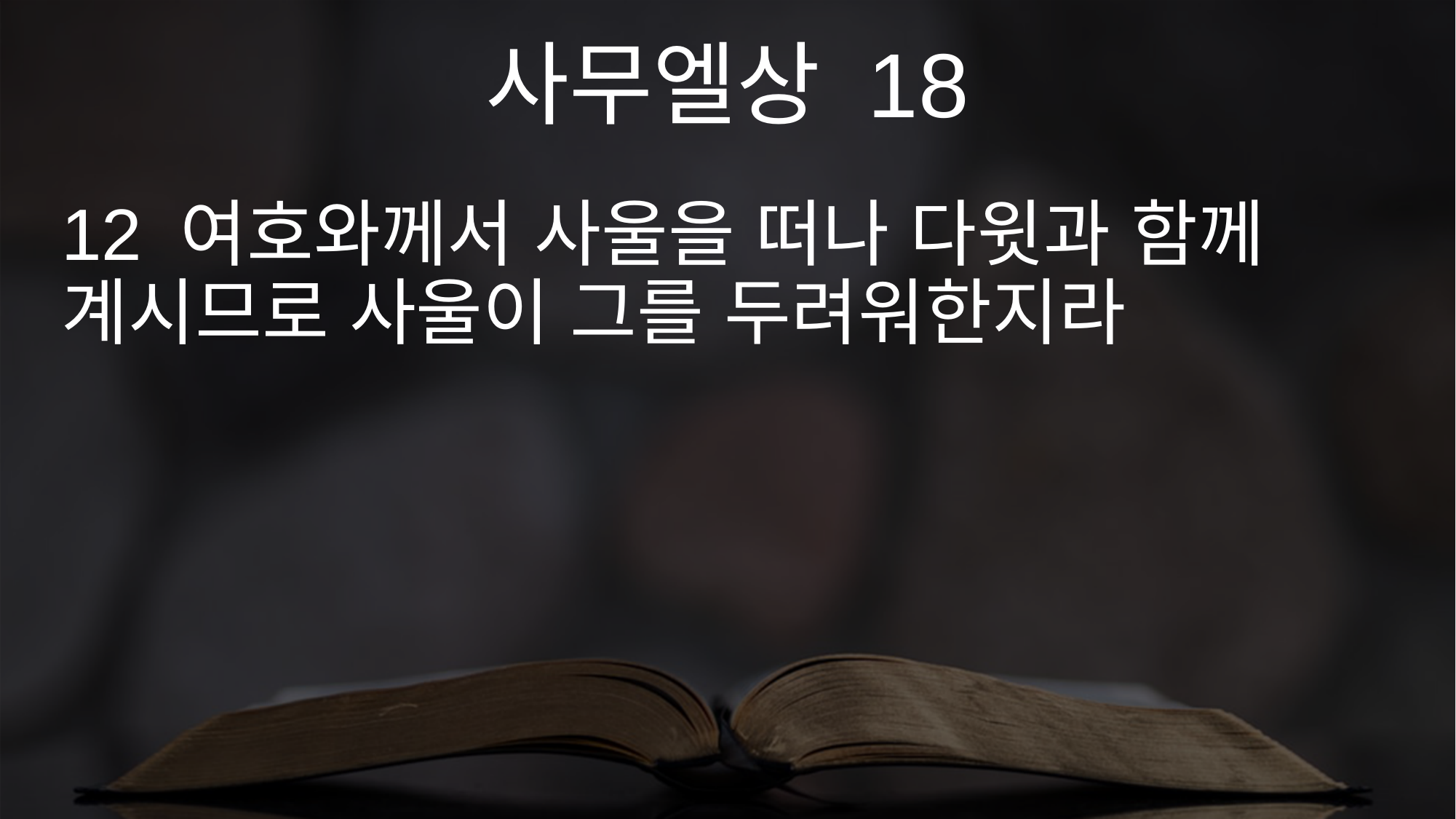

사무엘상 18
12 여호와께서 사울을 떠나 다윗과 함께 계시므로 사울이 그를 두려워한지라